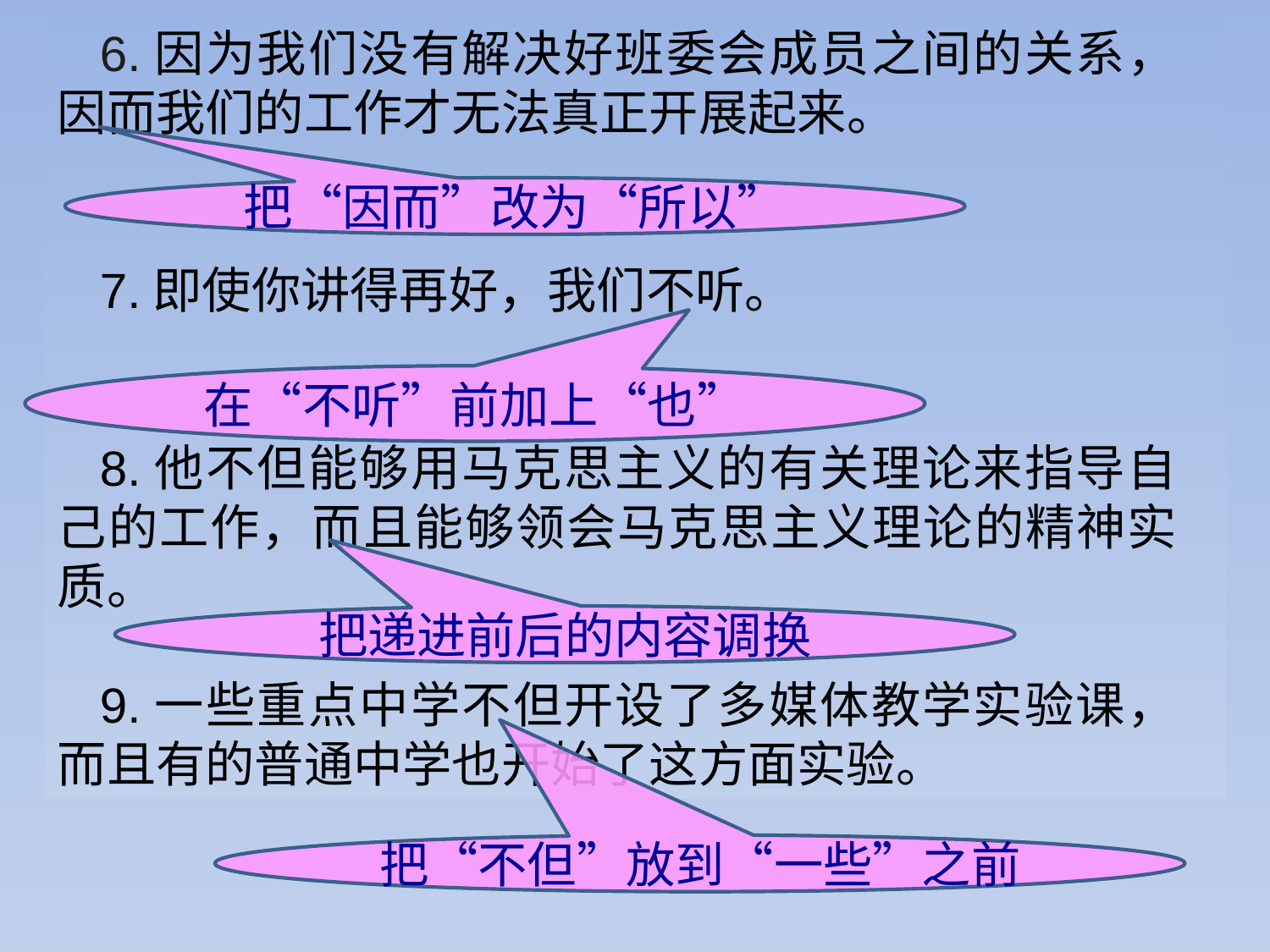

6.因为我们没有解决好班委会成员之间的关系，因而我们的工作才无法真正开展起来。

7.即使你讲得再好，我们不听。

8.他不但能够用马克思主义的有关理论来指导自己的工作，而且能够领会马克思主义理论的精神实质。

9.一些重点中学不但开设了多媒体教学实验课，而且有的普通中学也开始了这方面实验。
把“因而”改为“所以”
在“不听”前加上“也”
把递进前后的内容调换
把“不但”放到“一些”之前